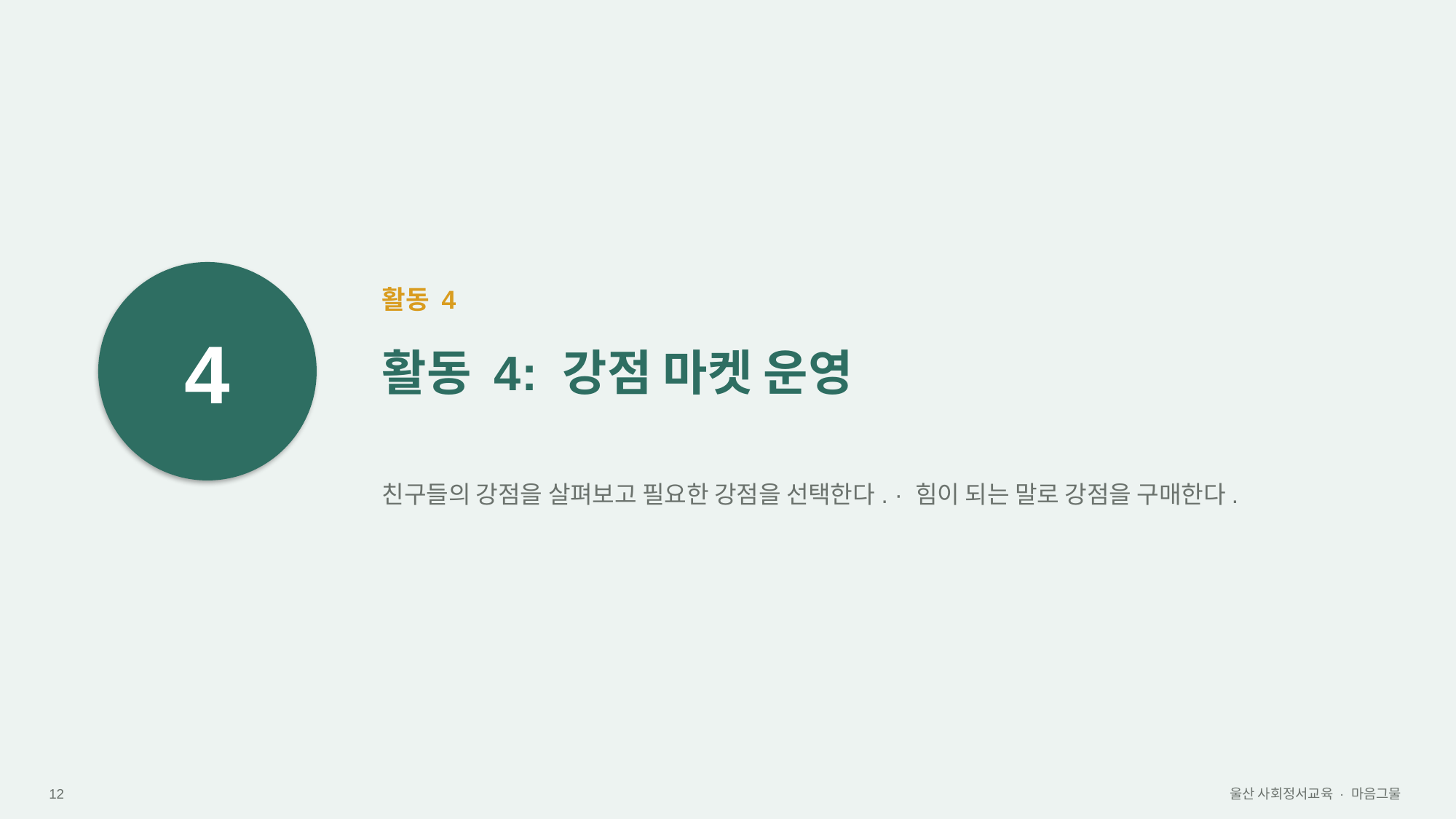

4
활동 4
활동 4: 강점 마켓 운영
친구들의 강점을 살펴보고 필요한 강점을 선택한다. · 힘이 되는 말로 강점을 구매한다.
12
울산 사회정서교육 · 마음그물